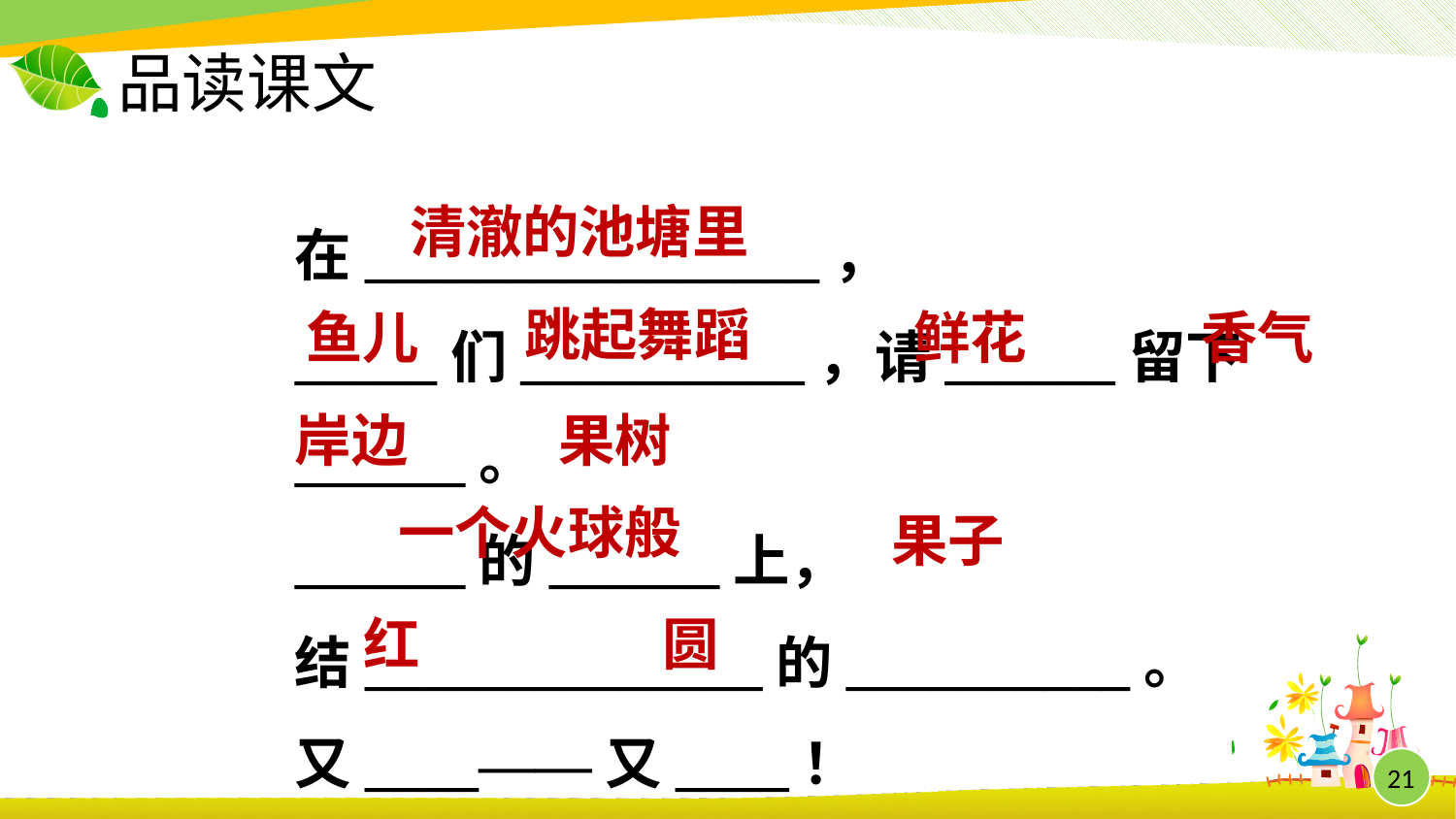

# 品读课文
在________________，
_____们__________，请______留下______。
______的______上，
结______________的__________。
又____——又____！
清澈的池塘里
跳起舞蹈
鱼儿
鲜花
香气
岸边
果树
一个火球般
果子
红
圆